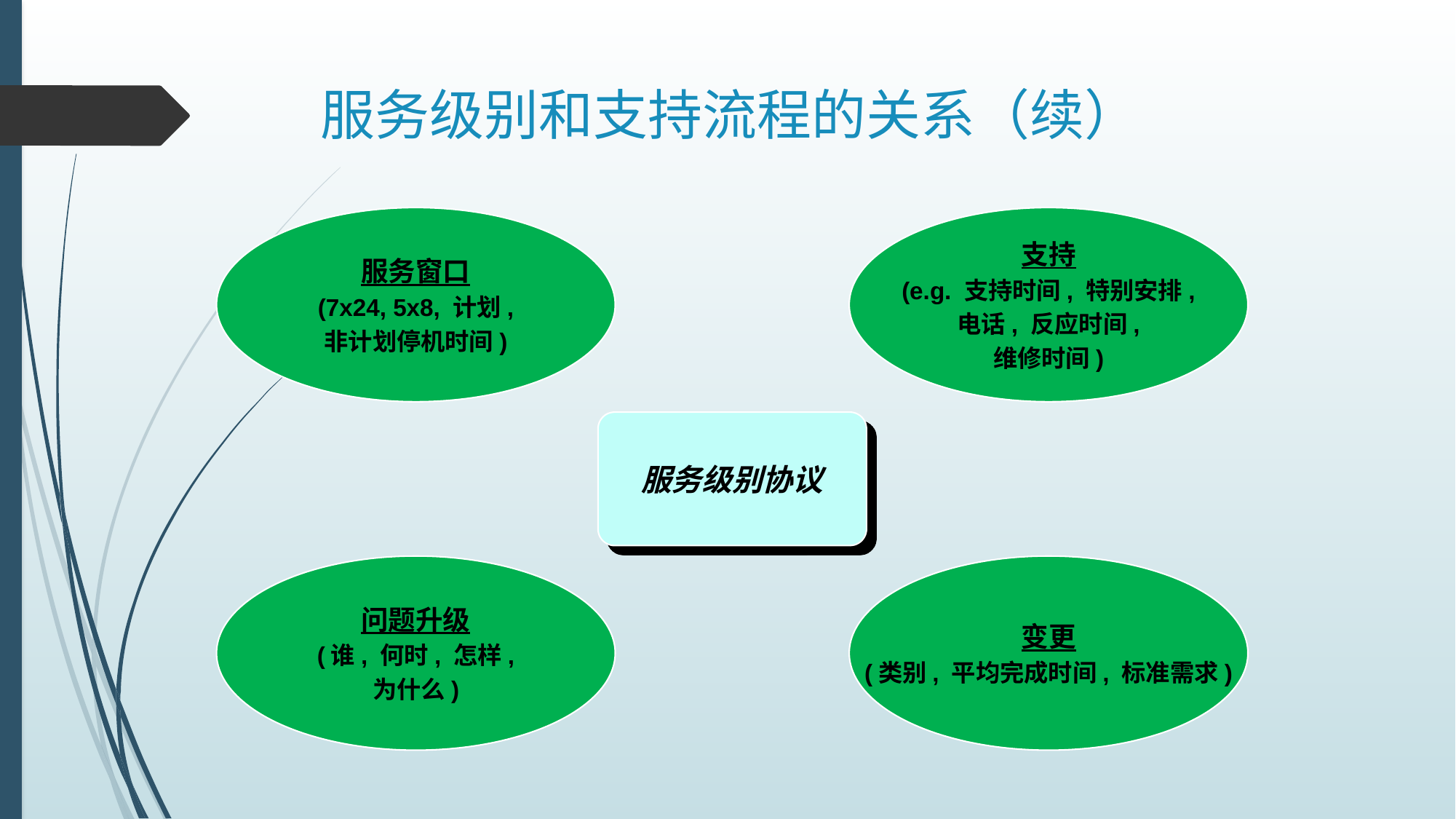

# 服务级别和支持流程的关系（续）
服务窗口
(7x24, 5x8, 计划,
非计划停机时间)
支持
(e.g. 支持时间, 特别安排,
电话, 反应时间,
维修时间)
问题升级
(谁, 何时, 怎样,
为什么)
变更
(类别, 平均完成时间, 标准需求)

服务级别协议